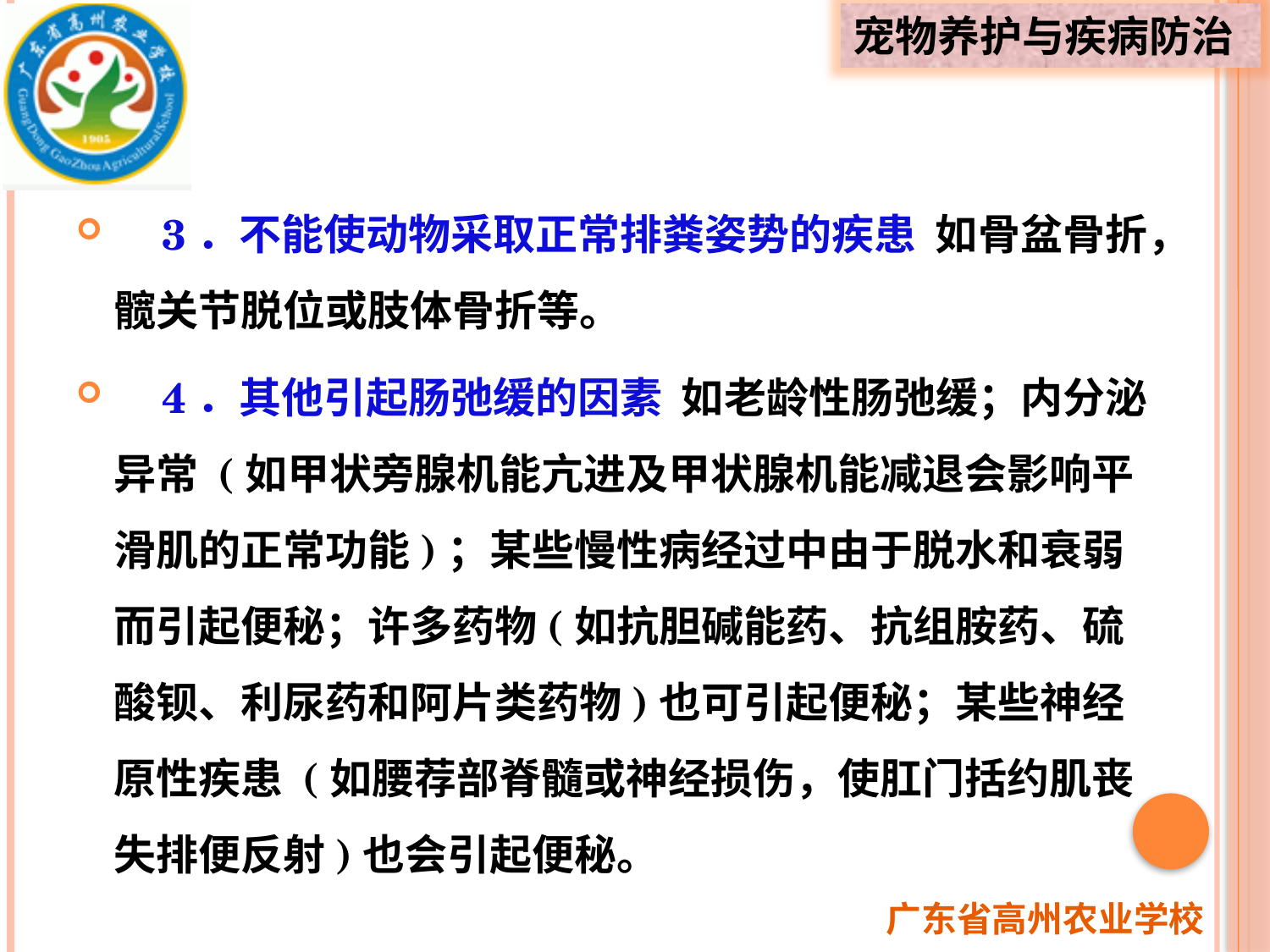

3．不能使动物采取正常排粪姿势的疾患  如骨盆骨折，髋关节脱位或肢体骨折等。
    4．其他引起肠弛缓的因素  如老龄性肠弛缓；内分泌异常 (如甲状旁腺机能亢进及甲状腺机能减退会影响平滑肌的正常功能)；某些慢性病经过中由于脱水和衰弱而引起便秘；许多药物(如抗胆碱能药、抗组胺药、硫酸钡、利尿药和阿片类药物)也可引起便秘；某些神经原性疾患 (如腰荐部脊髓或神经损伤，使肛门括约肌丧失排便反射)也会引起便秘。